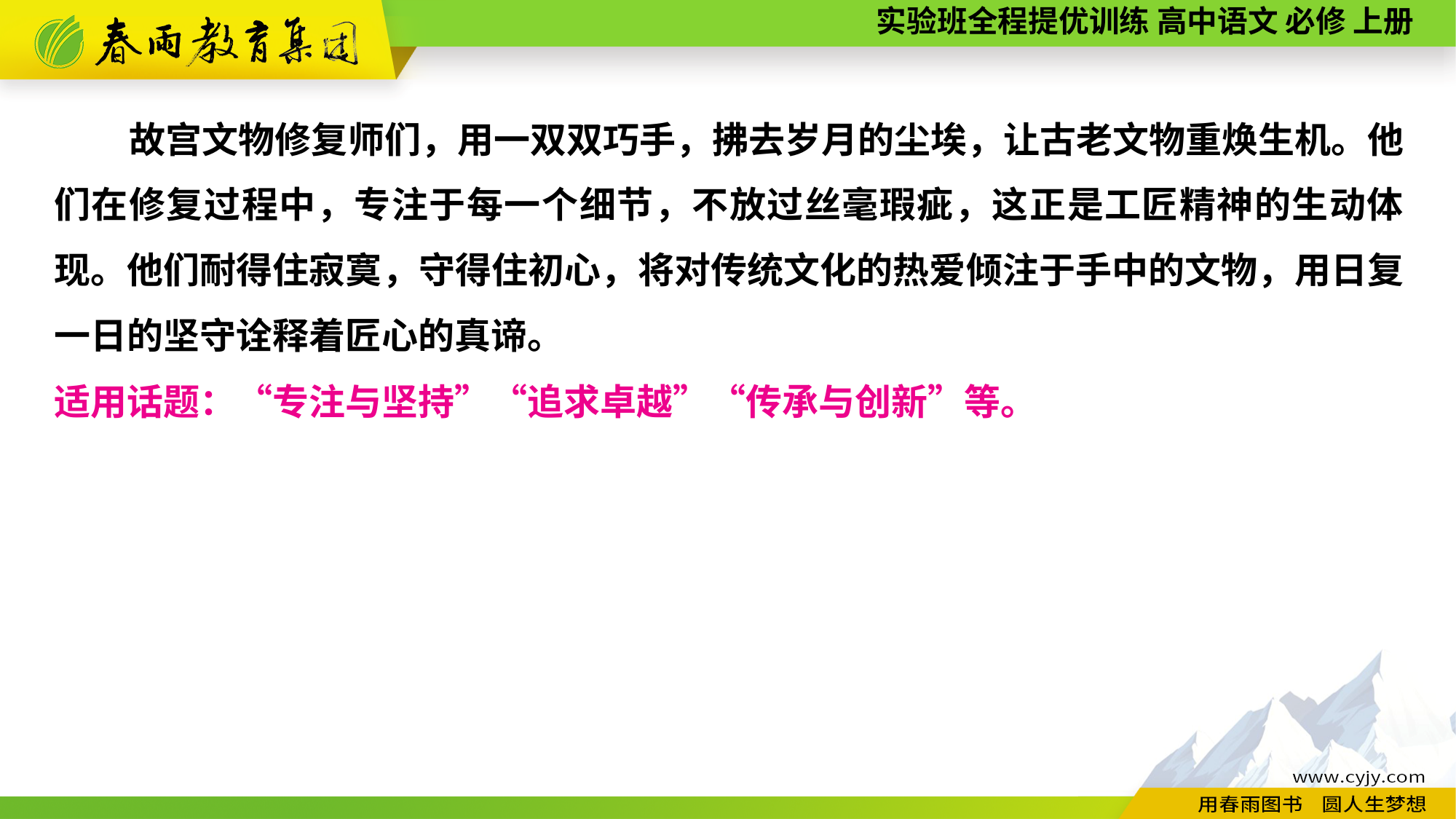

故宫文物修复师们，用一双双巧手，拂去岁月的尘埃，让古老文物重焕生机。他们在修复过程中，专注于每一个细节，不放过丝毫瑕疵，这正是工匠精神的生动体现。他们耐得住寂寞，守得住初心，将对传统文化的热爱倾注于手中的文物，用日复一日的坚守诠释着匠心的真谛。
适用话题：“专注与坚持”“追求卓越”“传承与创新”等。